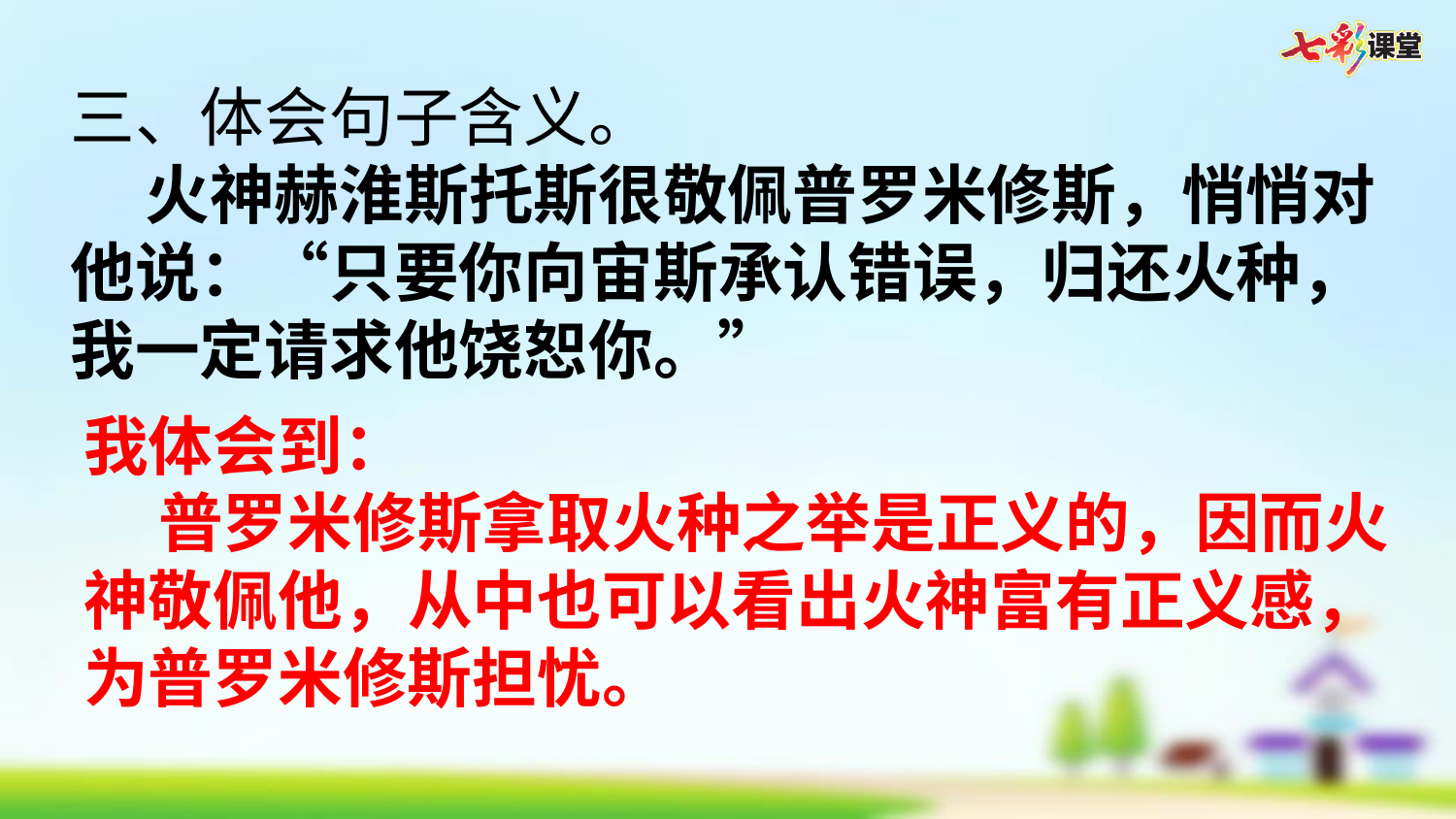

三、体会句子含义。
    火神赫淮斯托斯很敬佩普罗米修斯，悄悄对他说：“只要你向宙斯承认错误，归还火种，我一定请求他饶恕你。”
我体会到：
    普罗米修斯拿取火种之举是正义的，因而火神敬佩他，从中也可以看出火神富有正义感，为普罗米修斯担忧。